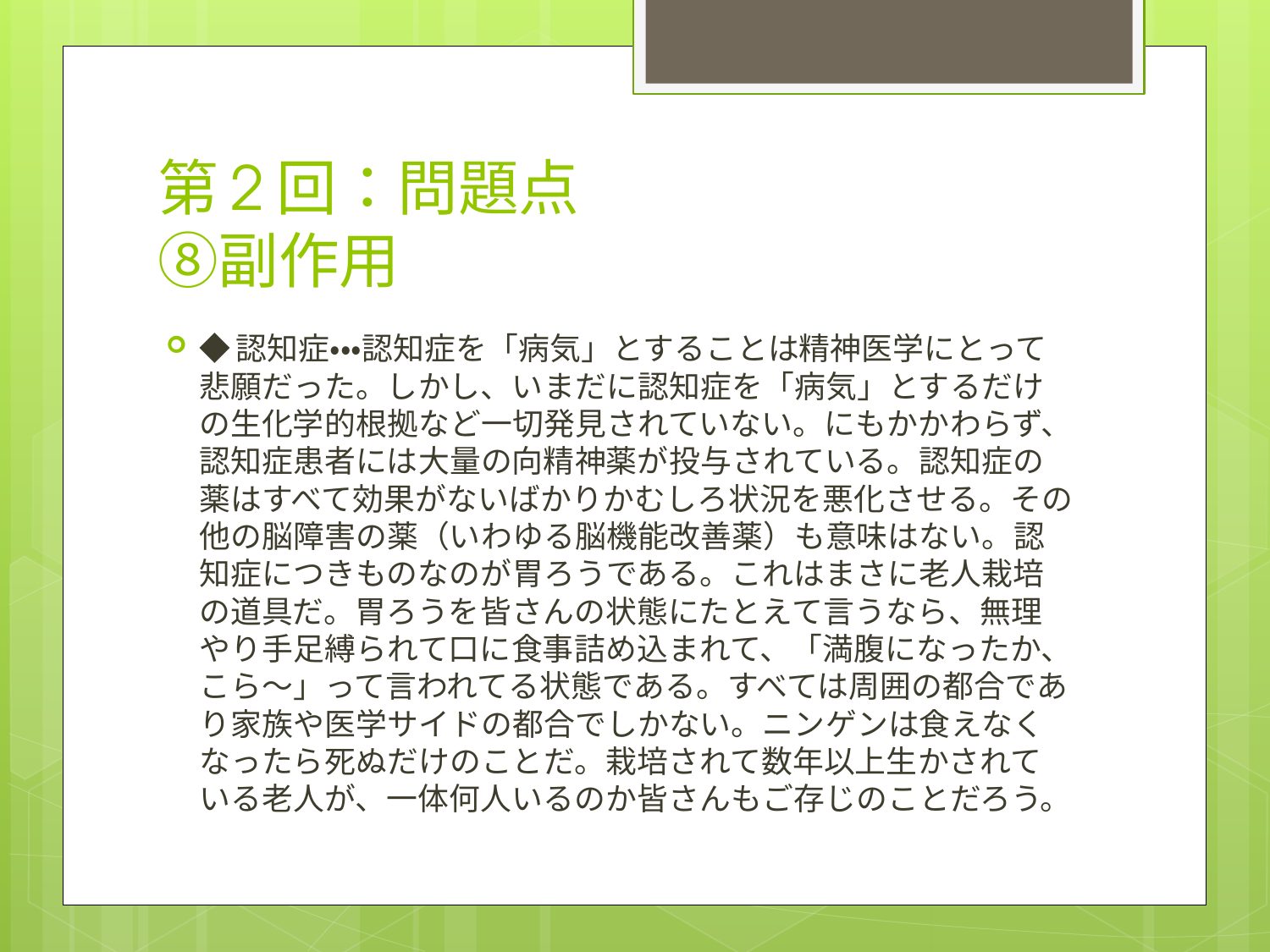

# 第2回：問題点 ⑧副作用
◆認知症・・・認知症を「病気」とすることは精神医学にとって悲願だった。しかし、いまだに認知症を「病気」とするだけの生化学的根拠など一切発見されていない。にもかかわらず、認知症患者には大量の向精神薬が投与されている。認知症の薬はすべて効果がないばかりかむしろ状況を悪化させる。その他の脳障害の薬（いわゆる脳機能改善薬）も意味はない。認知症につきものなのが胃ろうである。これはまさに老人栽培の道具だ。胃ろうを皆さんの状態にたとえて言うなら、無理やり手足縛られて口に食事詰め込まれて、「満腹になったか、こら～」って言われてる状態である。すべては周囲の都合であり家族や医学サイドの都合でしかない。ニンゲンは食えなくなったら死ぬだけのことだ。栽培されて数年以上生かされている老人が、一体何人いるのか皆さんもご存じのことだろう。